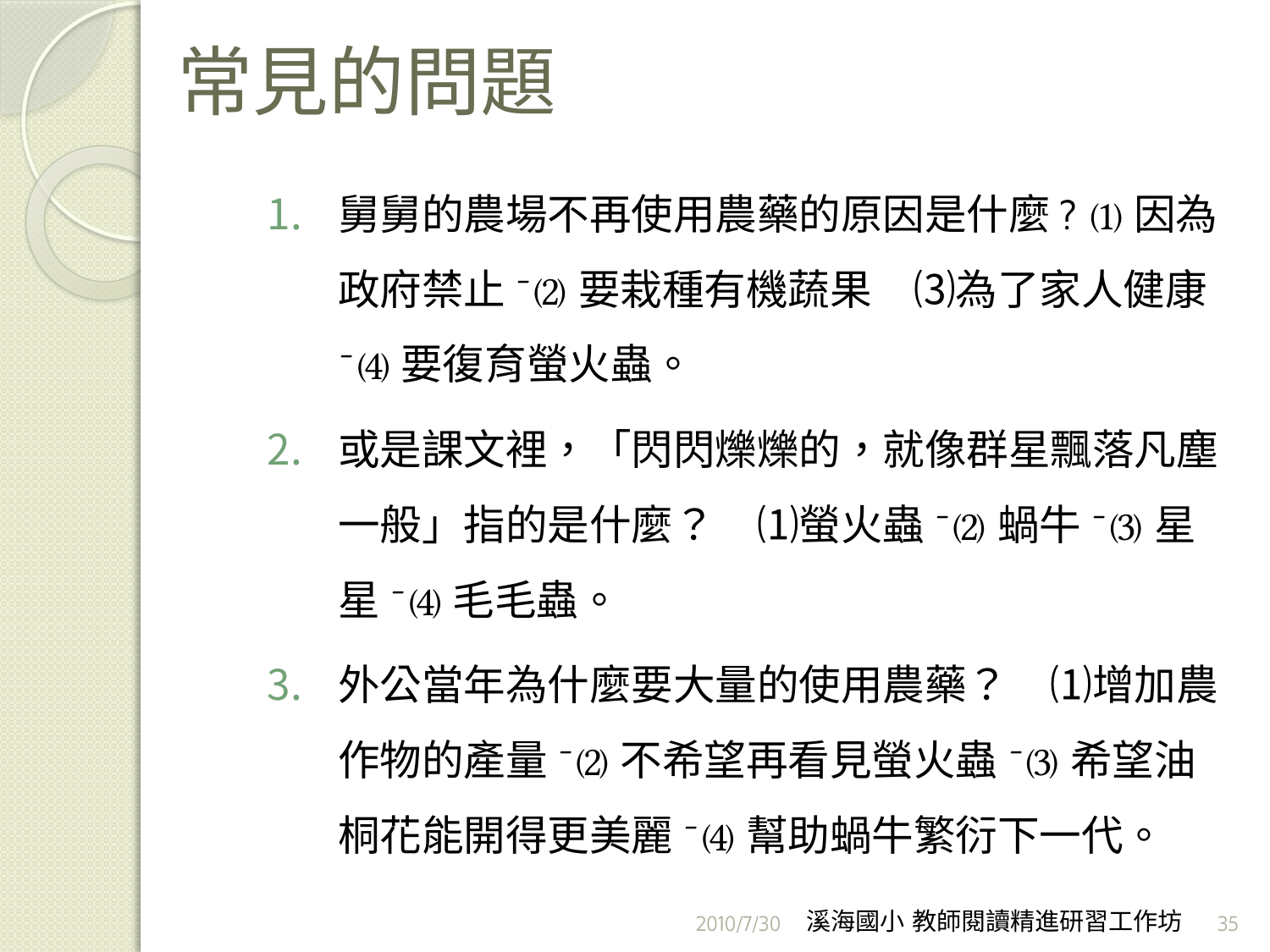

# 常見的問題
舅舅的農場不再使用農藥的原因是什麼? ⑴因為政府禁止ˉ⑵要栽種有機蔬果　⑶為了家人健康ˉ⑷要復育螢火蟲。
或是課文裡，「閃閃爍爍的，就像群星飄落凡塵一般」指的是什麼？　⑴螢火蟲ˉ⑵蝸牛ˉ⑶星星ˉ⑷毛毛蟲。
外公當年為什麼要大量的使用農藥？　⑴增加農作物的產量ˉ⑵不希望再看見螢火蟲ˉ⑶希望油桐花能開得更美麗ˉ⑷幫助蝸牛繁衍下一代。
2010/7/30
溪海國小 教師閱讀精進研習工作坊
35